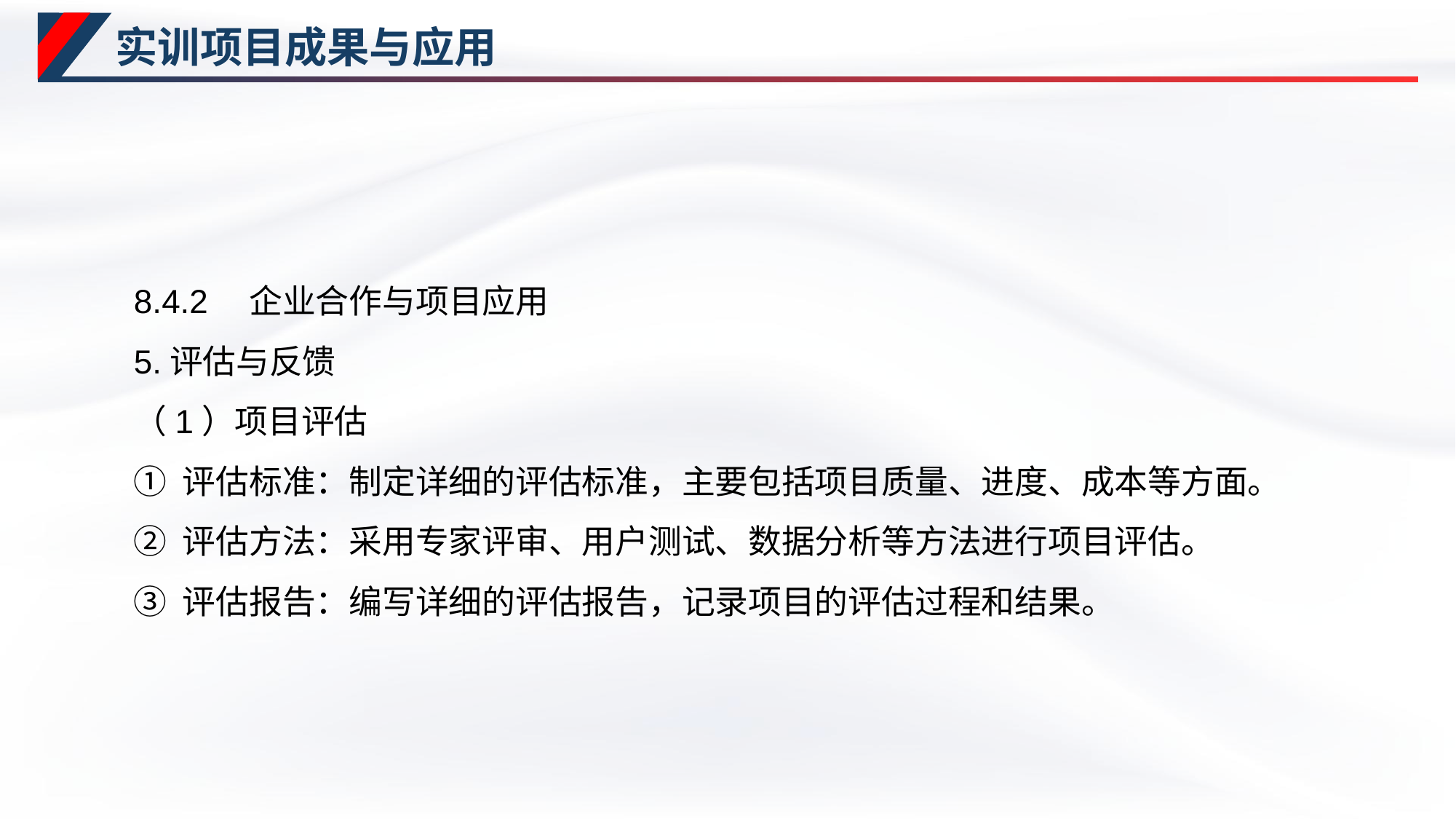

# 实训项目成果与应用
8.4.2　企业合作与项目应用
5.评估与反馈
（1）项目评估
① 评估标准：制定详细的评估标准，主要包括项目质量、进度、成本等方面。
② 评估方法：采用专家评审、用户测试、数据分析等方法进行项目评估。
③ 评估报告：编写详细的评估报告，记录项目的评估过程和结果。